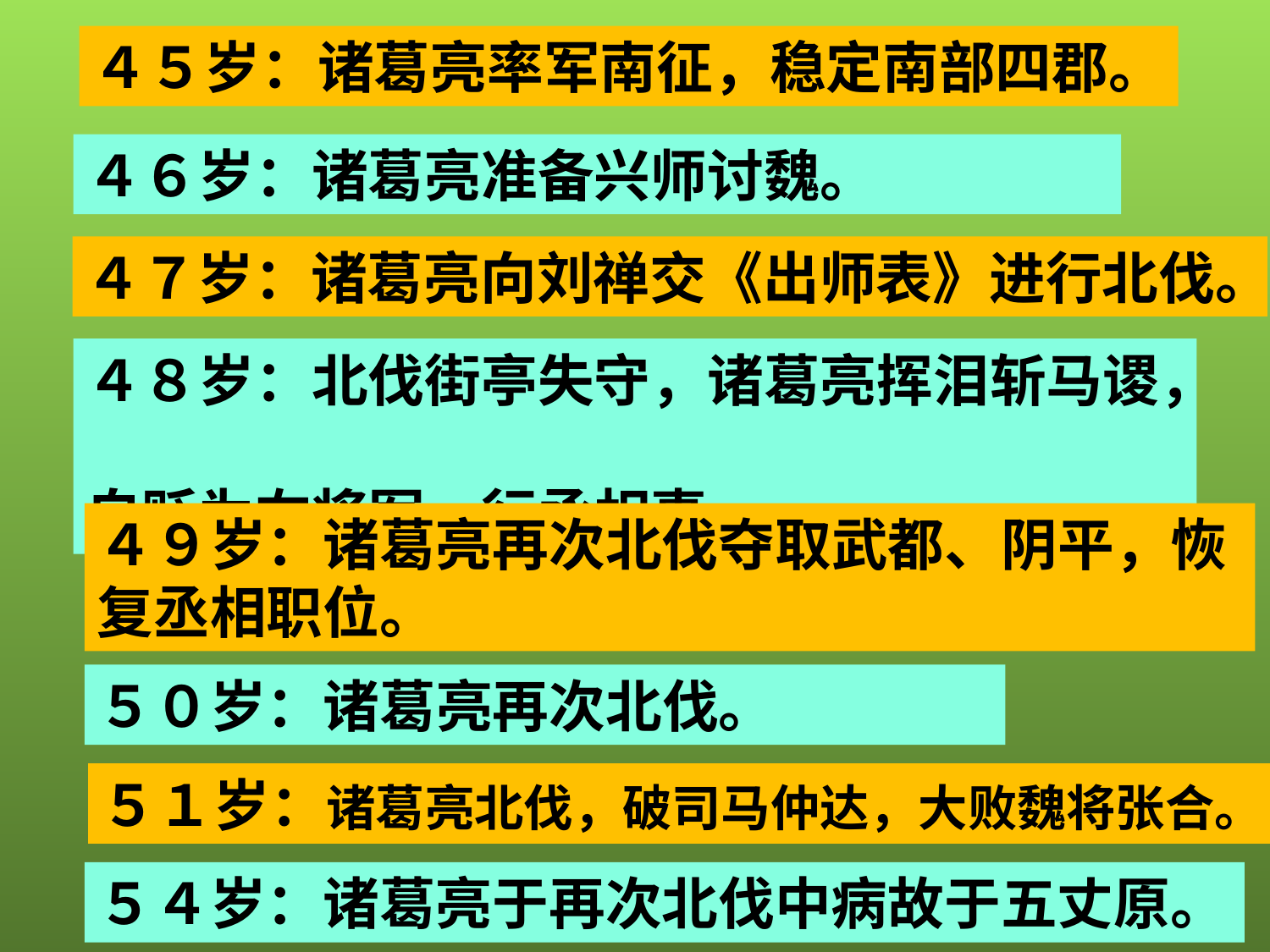

４５岁：诸葛亮率军南征，稳定南部四郡。
４６岁：诸葛亮准备兴师讨魏。
４７岁：诸葛亮向刘禅交《出师表》进行北伐。
４８岁：北伐街亭失守，诸葛亮挥泪斩马谡，
自贬为右将军，行丞相事。
４９岁：诸葛亮再次北伐夺取武都、阴平，恢复丞相职位。
５０岁：诸葛亮再次北伐。
５１岁：诸葛亮北伐，破司马仲达，大败魏将张合。
５４岁：诸葛亮于再次北伐中病故于五丈原。